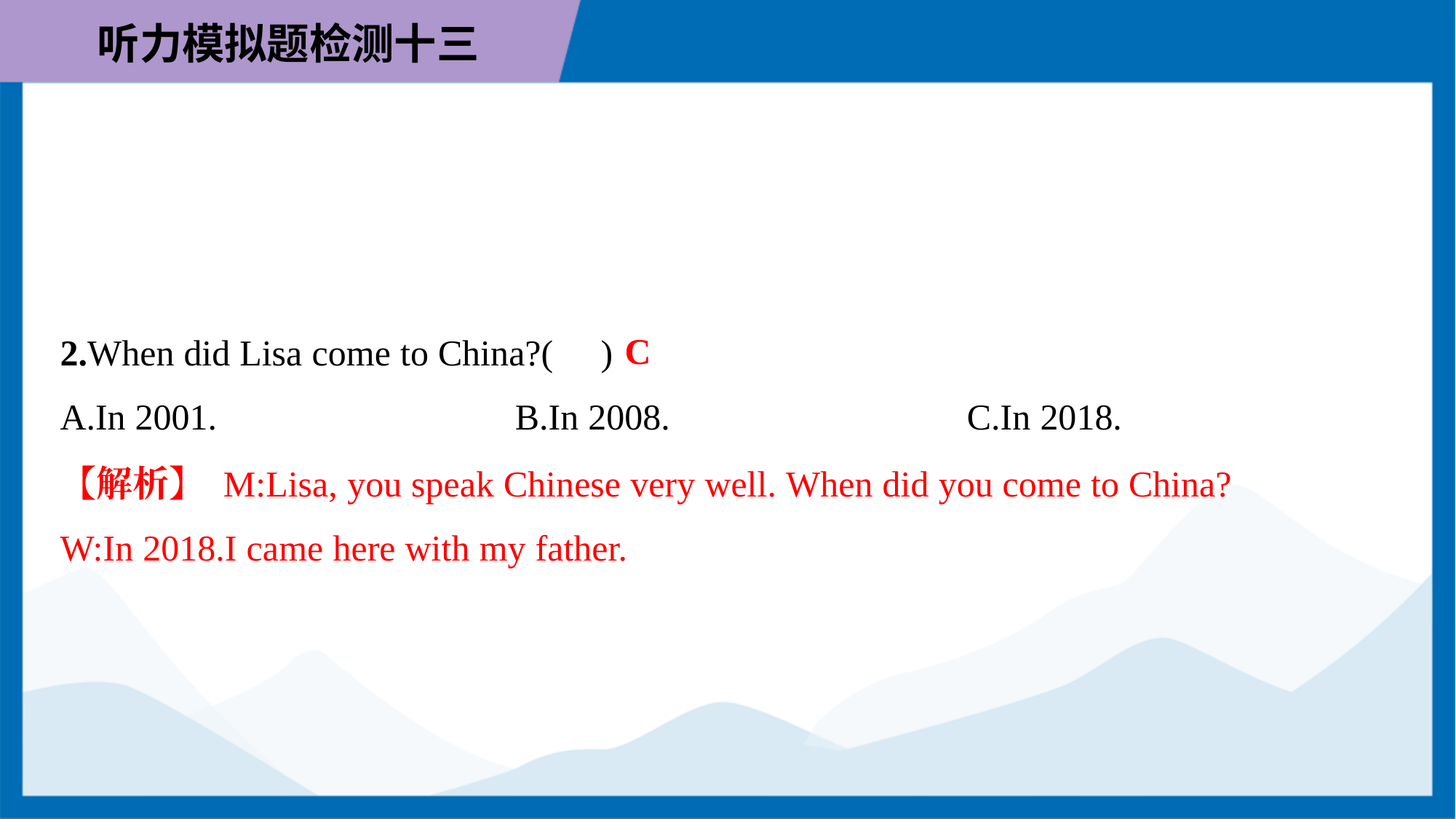

C
2.When did Lisa come to China?(     )
A.In 2001.	B.In 2008.	C.In 2018.
【解析】 M:Lisa, you speak Chinese very well. When did you come to China?
W:In 2018.I came here with my father.